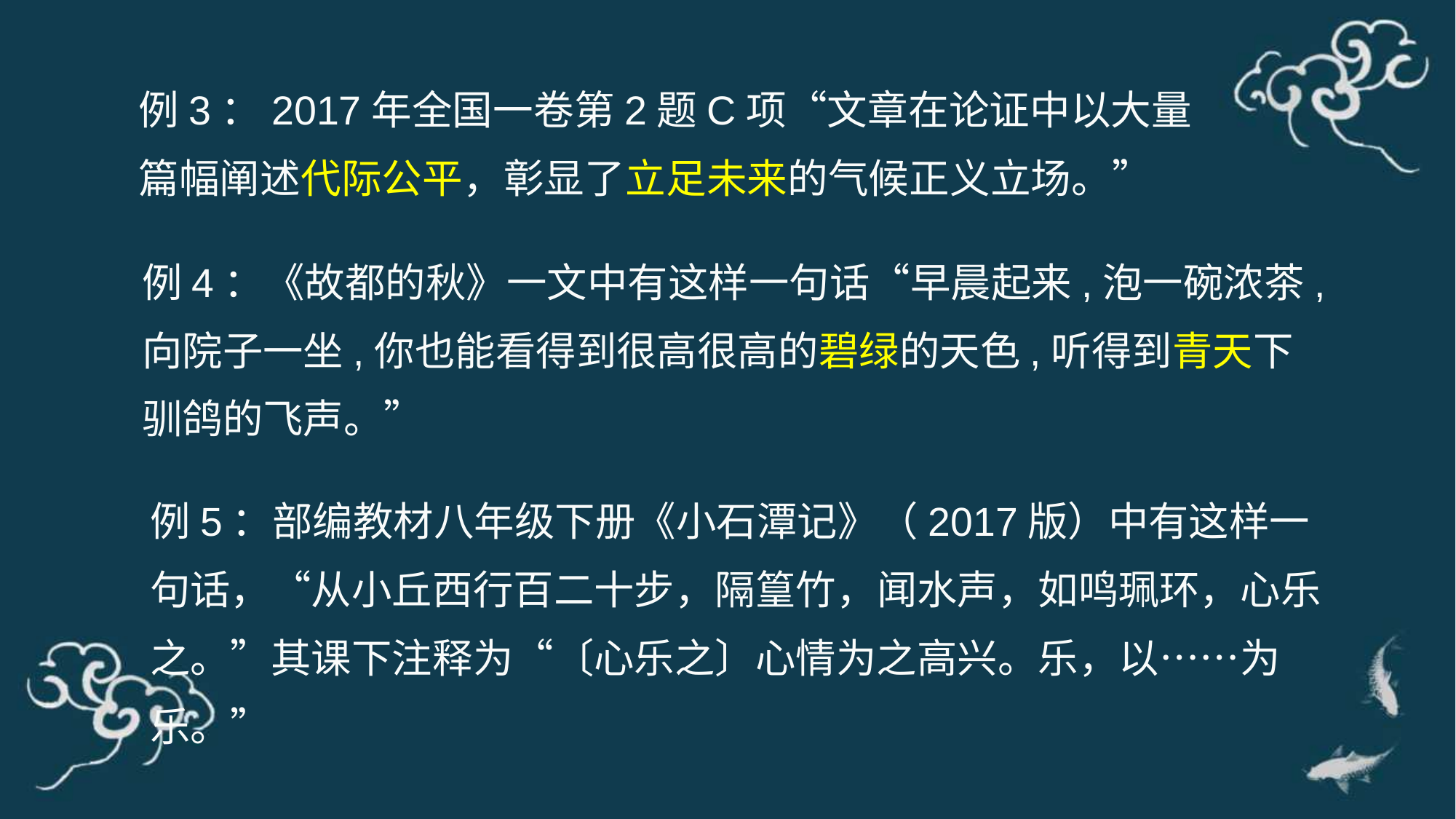

例3：2017年全国一卷第2题C项“文章在论证中以大量篇幅阐述代际公平，彰显了立足未来的气候正义立场。”
例4：《故都的秋》一文中有这样一句话“早晨起来,泡一碗浓茶,向院子一坐,你也能看得到很高很高的碧绿的天色,听得到青天下驯鸽的飞声。”
例5：部编教材八年级下册《小石潭记》（2017版）中有这样一句话，“从小丘西行百二十步，隔篁竹，闻水声，如鸣珮环，心乐之。”其课下注释为“〔心乐之〕心情为之高兴。乐，以……为乐。”